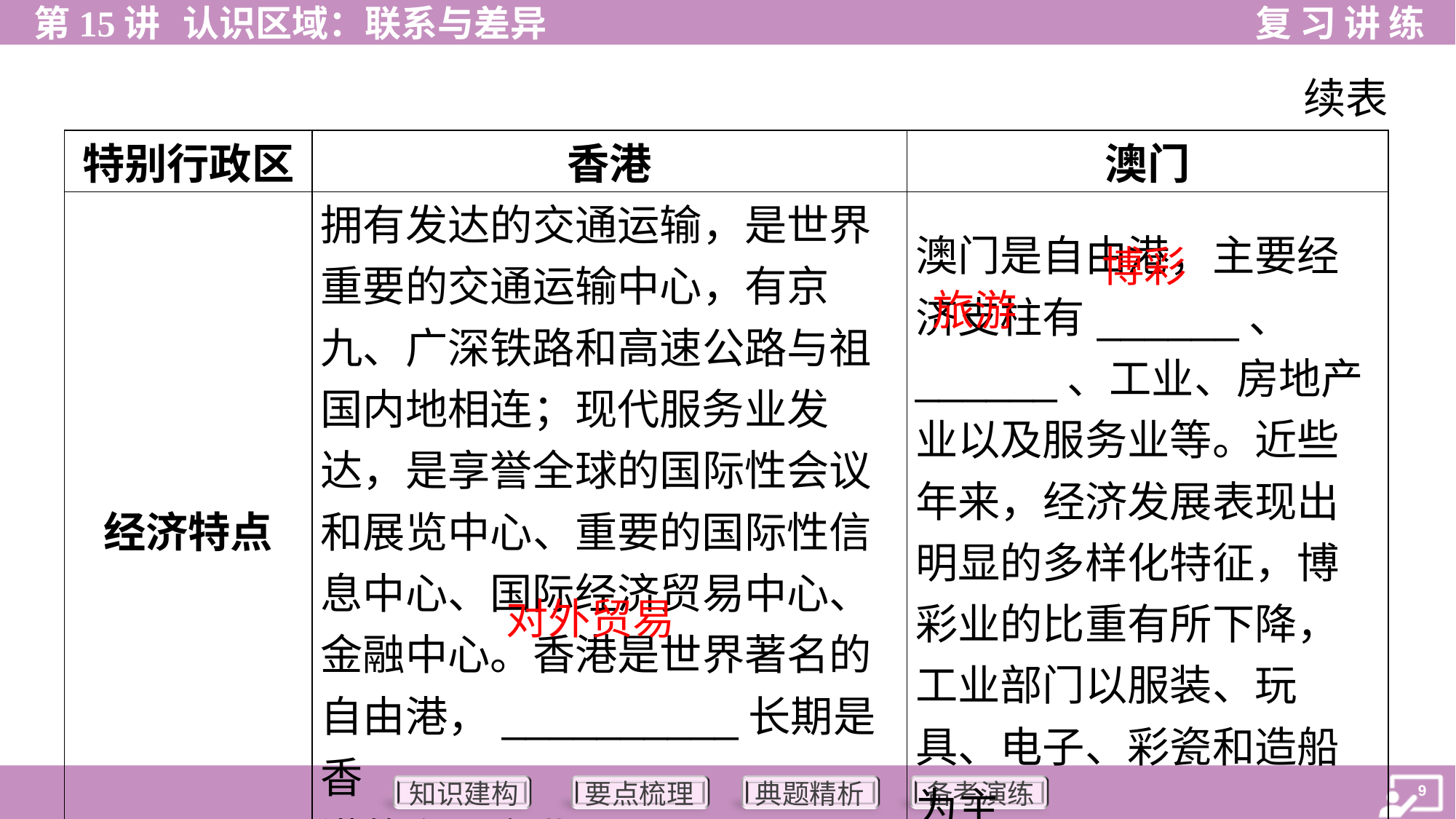

续表
| 特别行政区 | 香港 | 澳门 |
| --- | --- | --- |
| 经济特点 | 拥有发达的交通运输，是世界 重要的交通运输中心，有京 九、广深铁路和高速公路与祖 国内地相连；现代服务业发 达，是享誉全球的国际性会议 和展览中心、重要的国际性信 息中心、国际经济贸易中心、 金融中心。香港是世界著名的 自由港，\_\_\_\_\_\_\_\_\_\_长期是香 港的主导产业 | 澳门是自由港，主要经 济支柱有\_\_\_\_\_\_、 \_\_\_\_\_\_、工业、房地产 业以及服务业等。近些 年来，经济发展表现出 明显的多样化特征，博 彩业的比重有所下降， 工业部门以服装、玩 具、电子、彩瓷和造船 为主 |
博彩
旅游
对外贸易